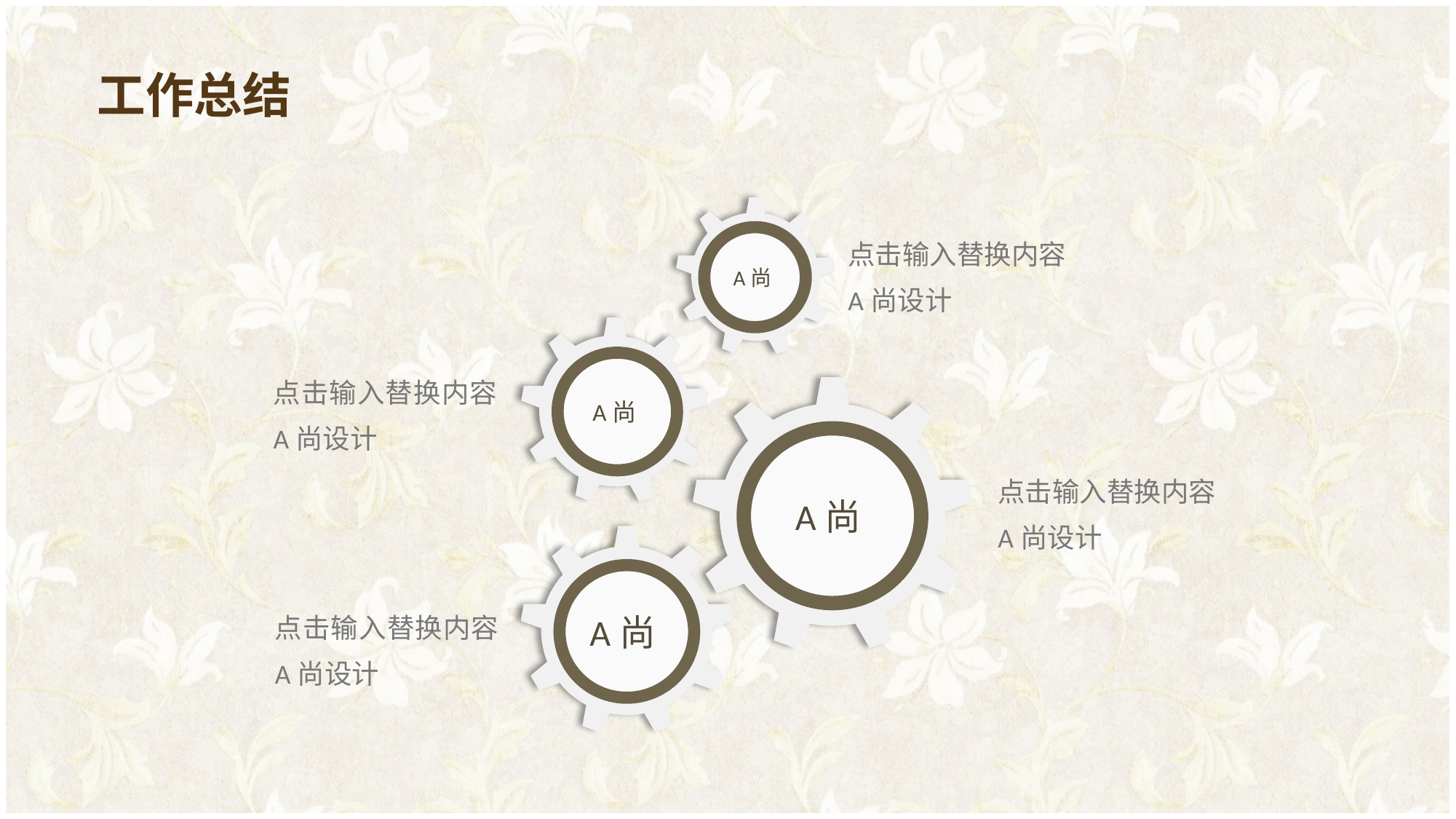

工作总结

点击输入替换内容A尚设计
A尚

点击输入替换内容A尚设计
A尚

A尚
点击输入替换内容A尚设计

A尚
点击输入替换内容A尚设计